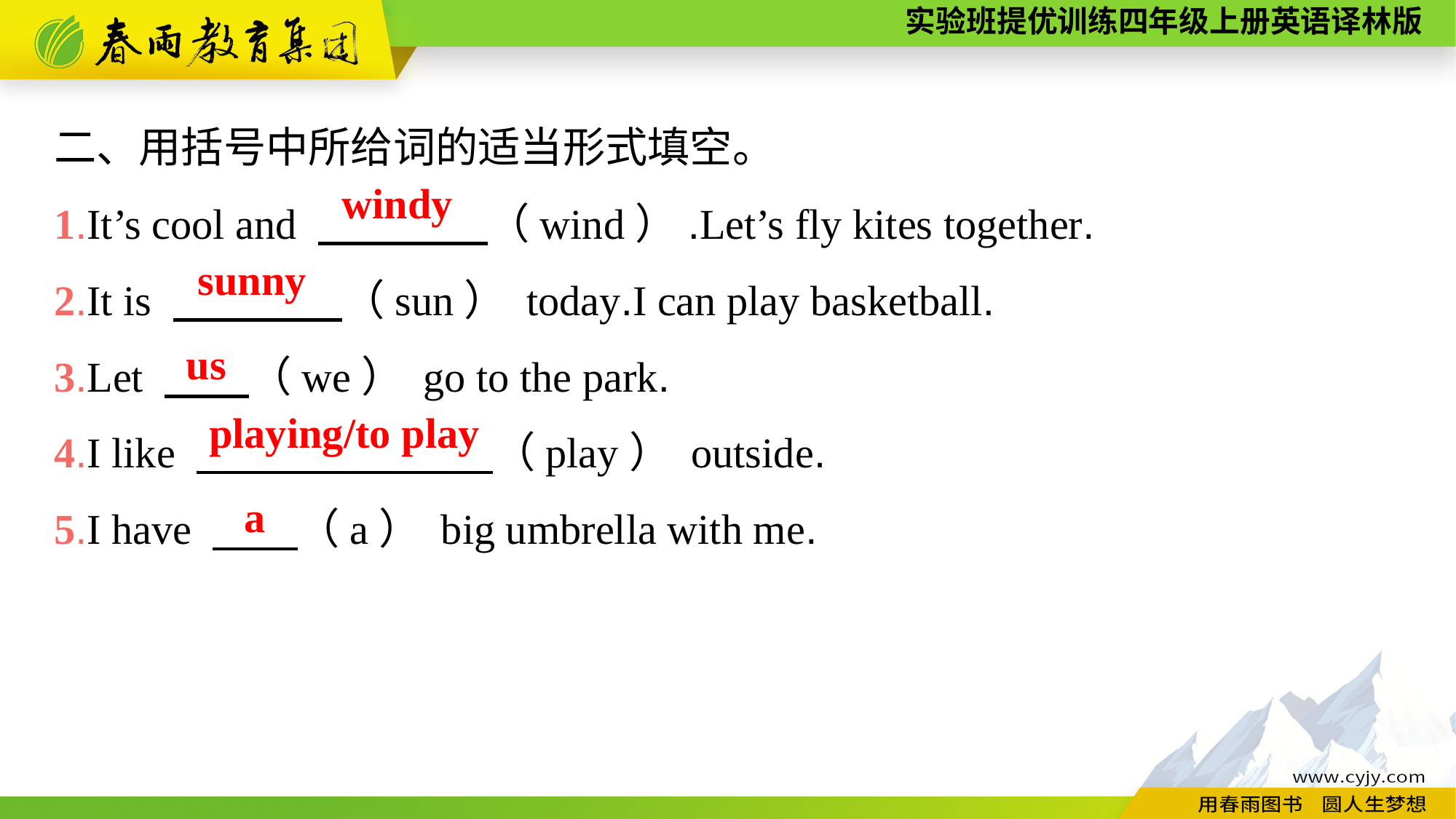

二、用括号中所给词的适当形式填空。
1.It’s cool and 　　　　（wind）.Let’s fly kites together.
2.It is 　　　　（sun） today.I can play basketball.
3.Let 　　（we） go to the park.
4.I like 　　　　　　　（play） outside.
5.I have 　　（a） big umbrella with me.
windy
sunny
us
playing/to play
a